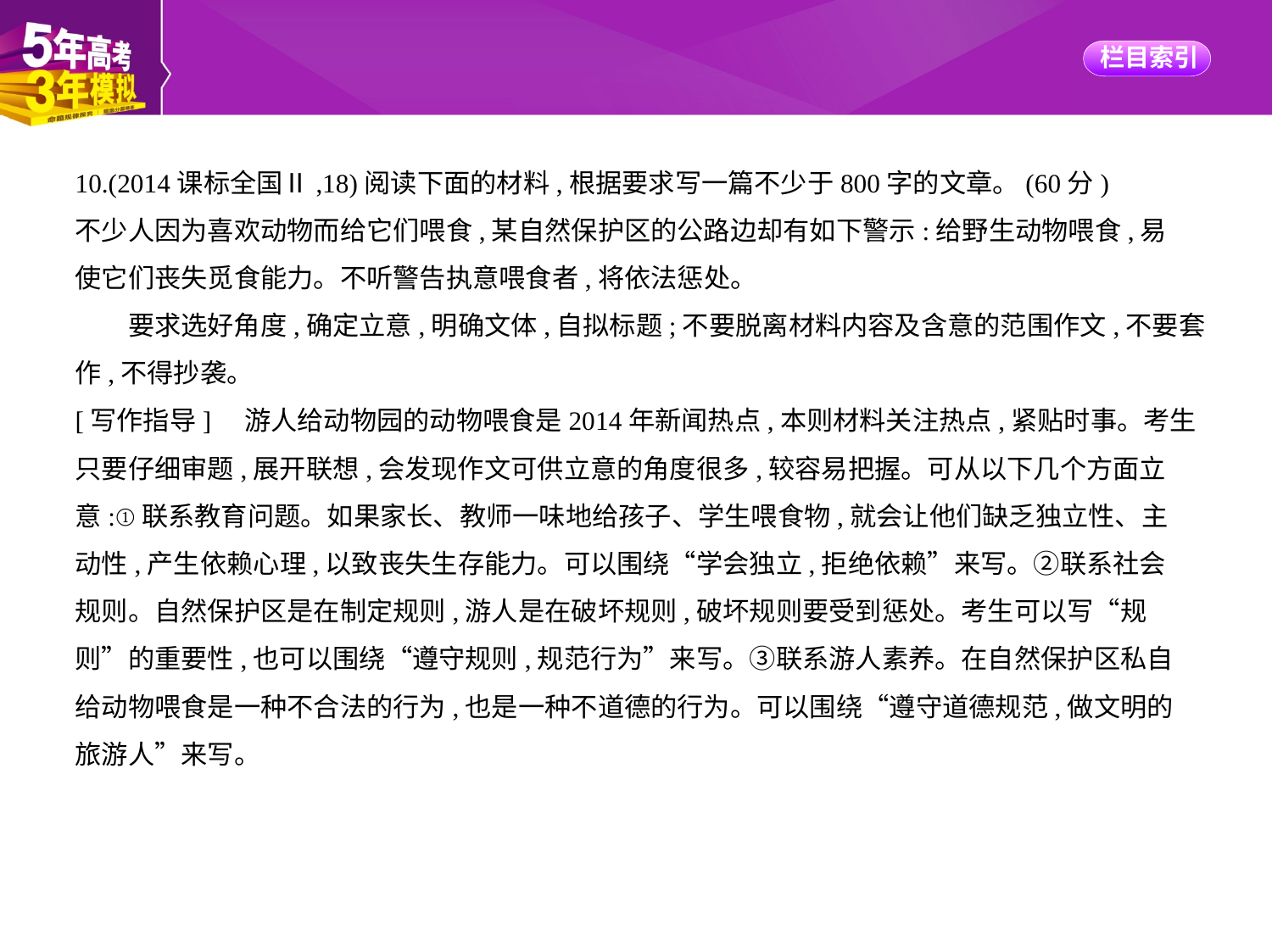

10.(2014课标全国Ⅱ,18)阅读下面的材料,根据要求写一篇不少于800字的文章。(60分)
不少人因为喜欢动物而给它们喂食,某自然保护区的公路边却有如下警示:给野生动物喂食,易
使它们丧失觅食能力。不听警告执意喂食者,将依法惩处。
　　要求选好角度,确定立意,明确文体,自拟标题;不要脱离材料内容及含意的范围作文,不要套
作,不得抄袭。
[写作指导]　游人给动物园的动物喂食是2014年新闻热点,本则材料关注热点,紧贴时事。考生
只要仔细审题,展开联想,会发现作文可供立意的角度很多,较容易把握。可从以下几个方面立
意:①联系教育问题。如果家长、教师一味地给孩子、学生喂食物,就会让他们缺乏独立性、主
动性,产生依赖心理,以致丧失生存能力。可以围绕“学会独立,拒绝依赖”来写。②联系社会
规则。自然保护区是在制定规则,游人是在破坏规则,破坏规则要受到惩处。考生可以写“规
则”的重要性,也可以围绕“遵守规则,规范行为”来写。③联系游人素养。在自然保护区私自
给动物喂食是一种不合法的行为,也是一种不道德的行为。可以围绕“遵守道德规范,做文明的
旅游人”来写。